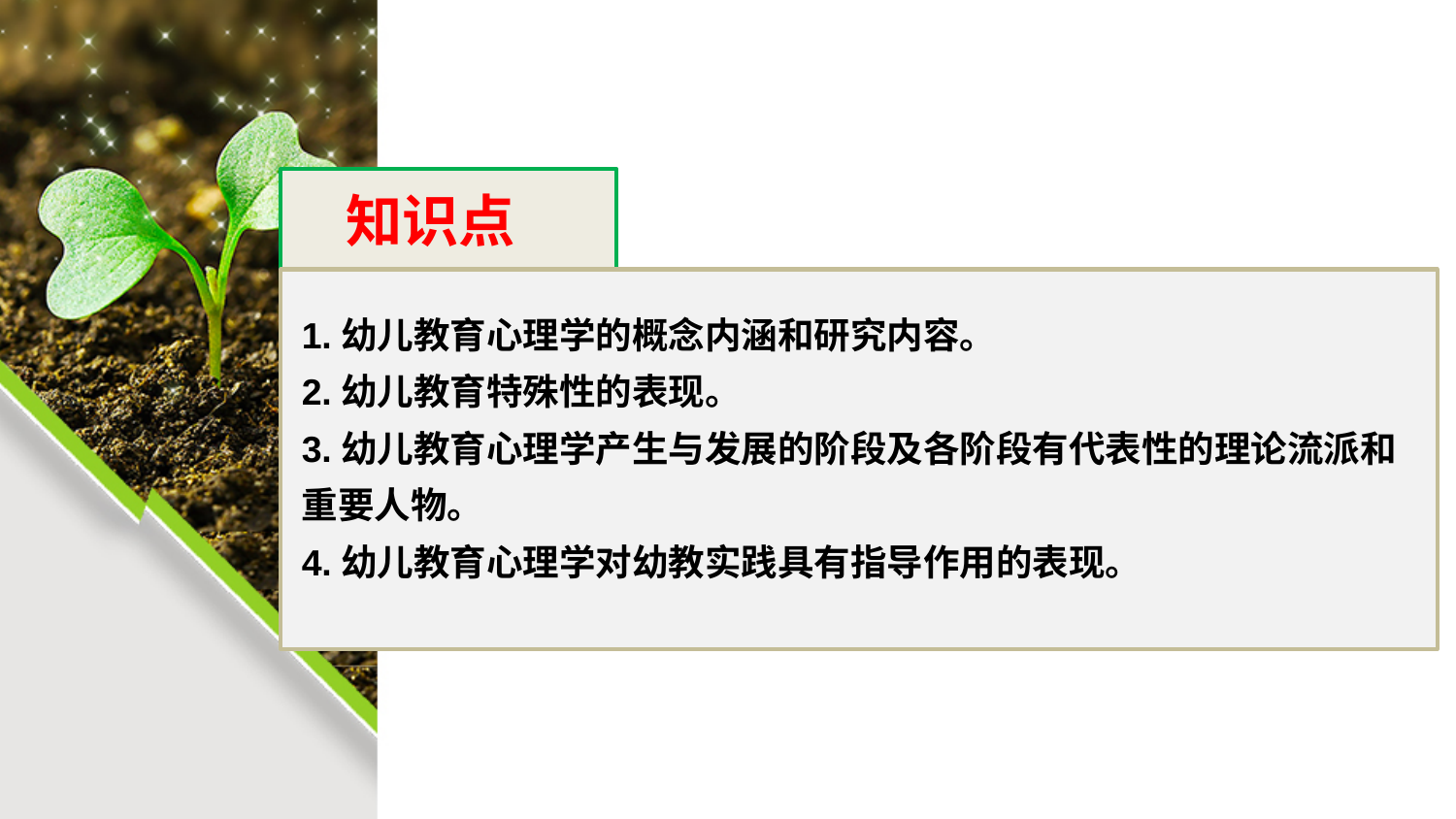

知识点

1.幼儿教育心理学的概念内涵和研究内容。
2.幼儿教育特殊性的表现。
3.幼儿教育心理学产生与发展的阶段及各阶段有代表性的理论流派和重要人物。
4.幼儿教育心理学对幼教实践具有指导作用的表现。